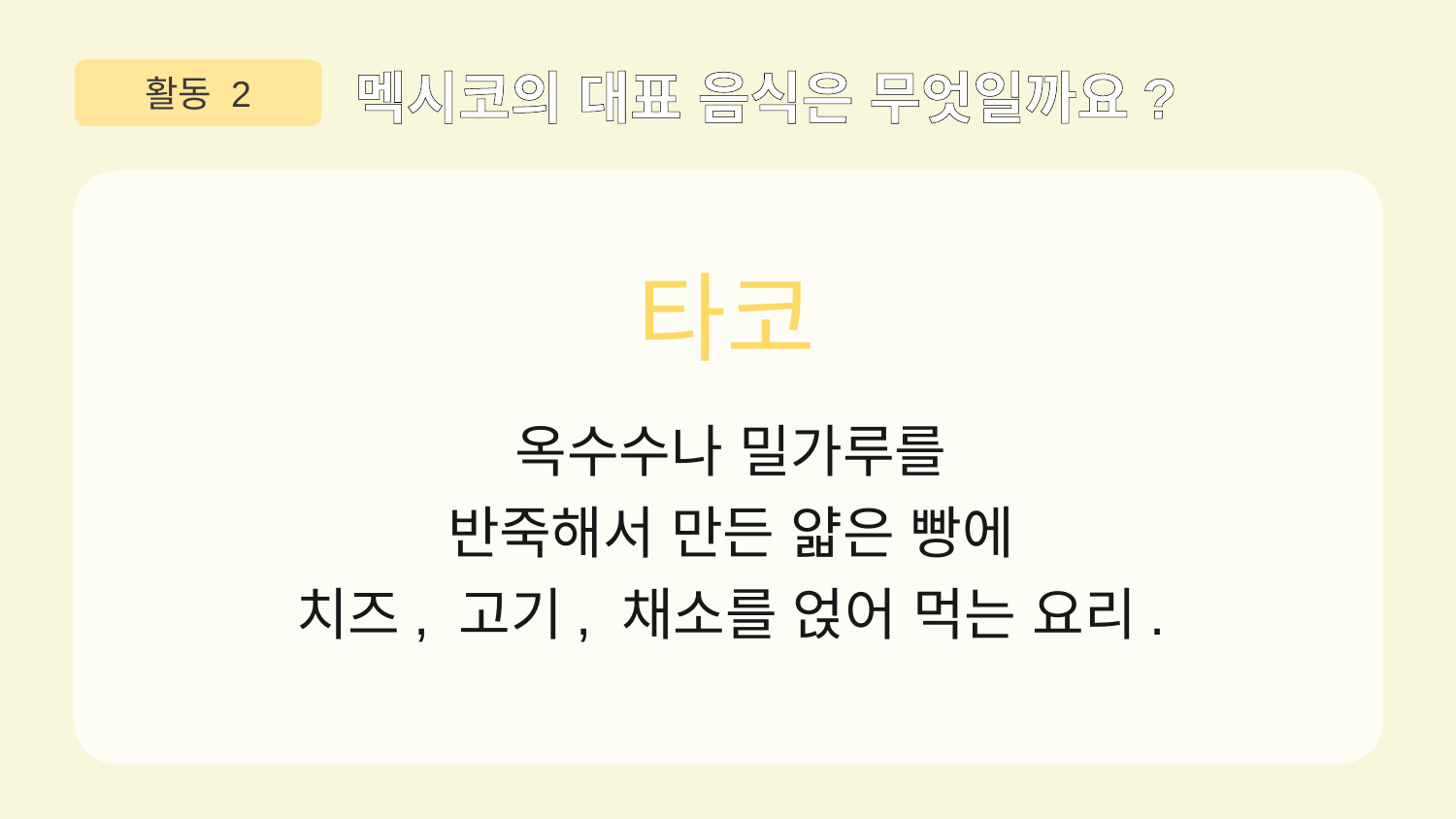

활동 2
멕시코의 대표 음식은 무엇일까요?
타코
옥수수나 밀가루를
반죽해서 만든 얇은 빵에
치즈, 고기, 채소를 얹어 먹는 요리.